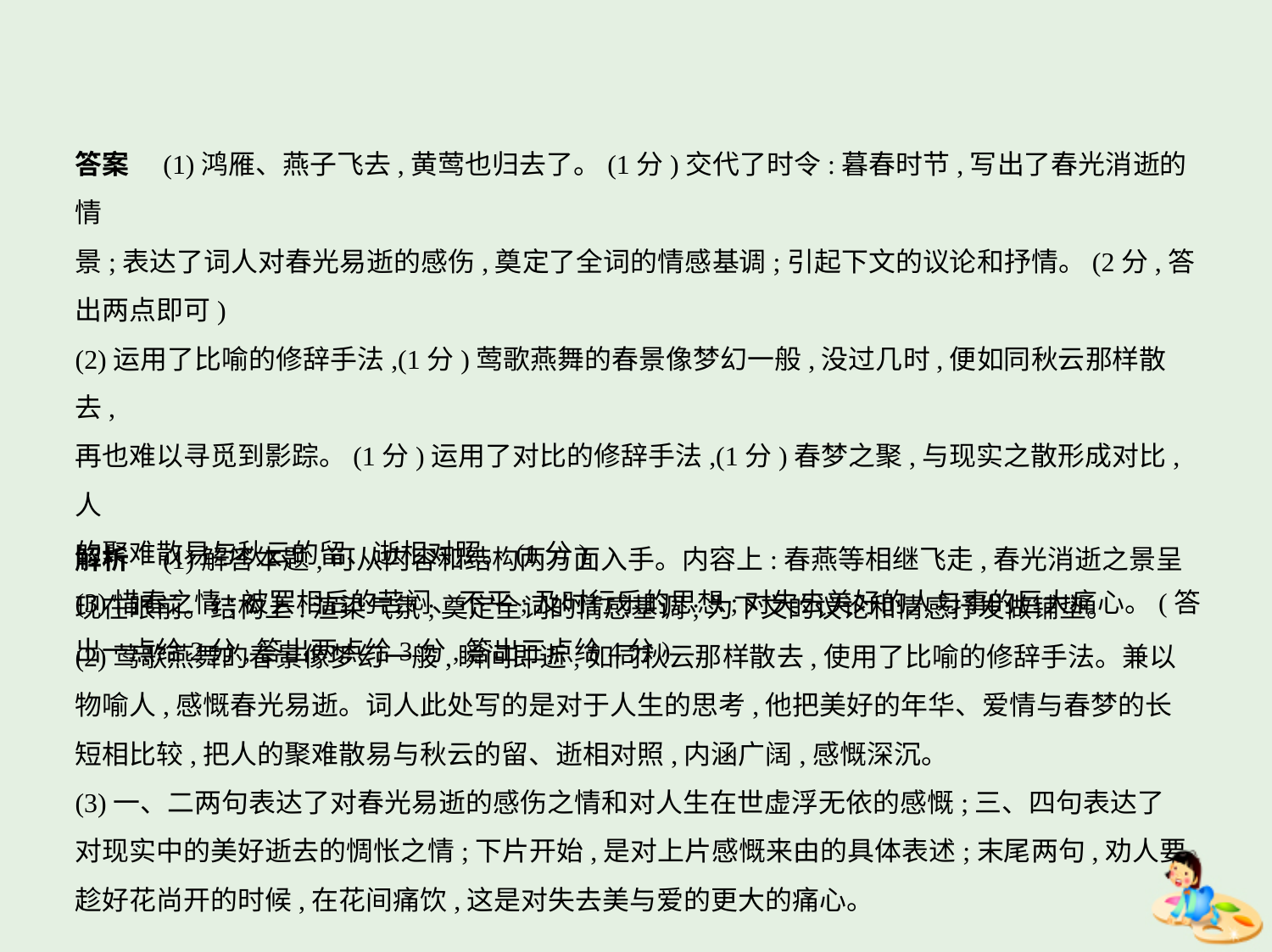

答案　(1)鸿雁、燕子飞去,黄莺也归去了。(1分)交代了时令:暮春时节,写出了春光消逝的情
景;表达了词人对春光易逝的感伤,奠定了全词的情感基调;引起下文的议论和抒情。(2分,答
出两点即可)
(2)运用了比喻的修辞手法,(1分)莺歌燕舞的春景像梦幻一般,没过几时,便如同秋云那样散去,
再也难以寻觅到影踪。(1分)运用了对比的修辞手法,(1分)春梦之聚,与现实之散形成对比,人
的聚难散易与秋云的留、逝相对照。(1分)
(3)惜春之情;被罢相后的苦闷、不平;及时行乐的思想;对失去美好的人与事的巨大痛心。(答
出一点给2分,答出两点给3分,答出三点给4分)
解析　(1)解答本题,可从内容和结构两方面入手。内容上:春燕等相继飞走,春光消逝之景呈
现在眼前。结构上:渲染气氛;奠定全词的情感基调;为下文的议论和情感抒发做铺垫。
(2)莺歌燕舞的春景像梦幻一般,瞬间即逝,如同秋云那样散去,使用了比喻的修辞手法。兼以
物喻人,感慨春光易逝。词人此处写的是对于人生的思考,他把美好的年华、爱情与春梦的长
短相比较,把人的聚难散易与秋云的留、逝相对照,内涵广阔,感慨深沉。
(3)一、二两句表达了对春光易逝的感伤之情和对人生在世虚浮无依的感慨;三、四句表达了
对现实中的美好逝去的惆怅之情;下片开始,是对上片感慨来由的具体表述;末尾两句,劝人要
趁好花尚开的时候,在花间痛饮,这是对失去美与爱的更大的痛心。